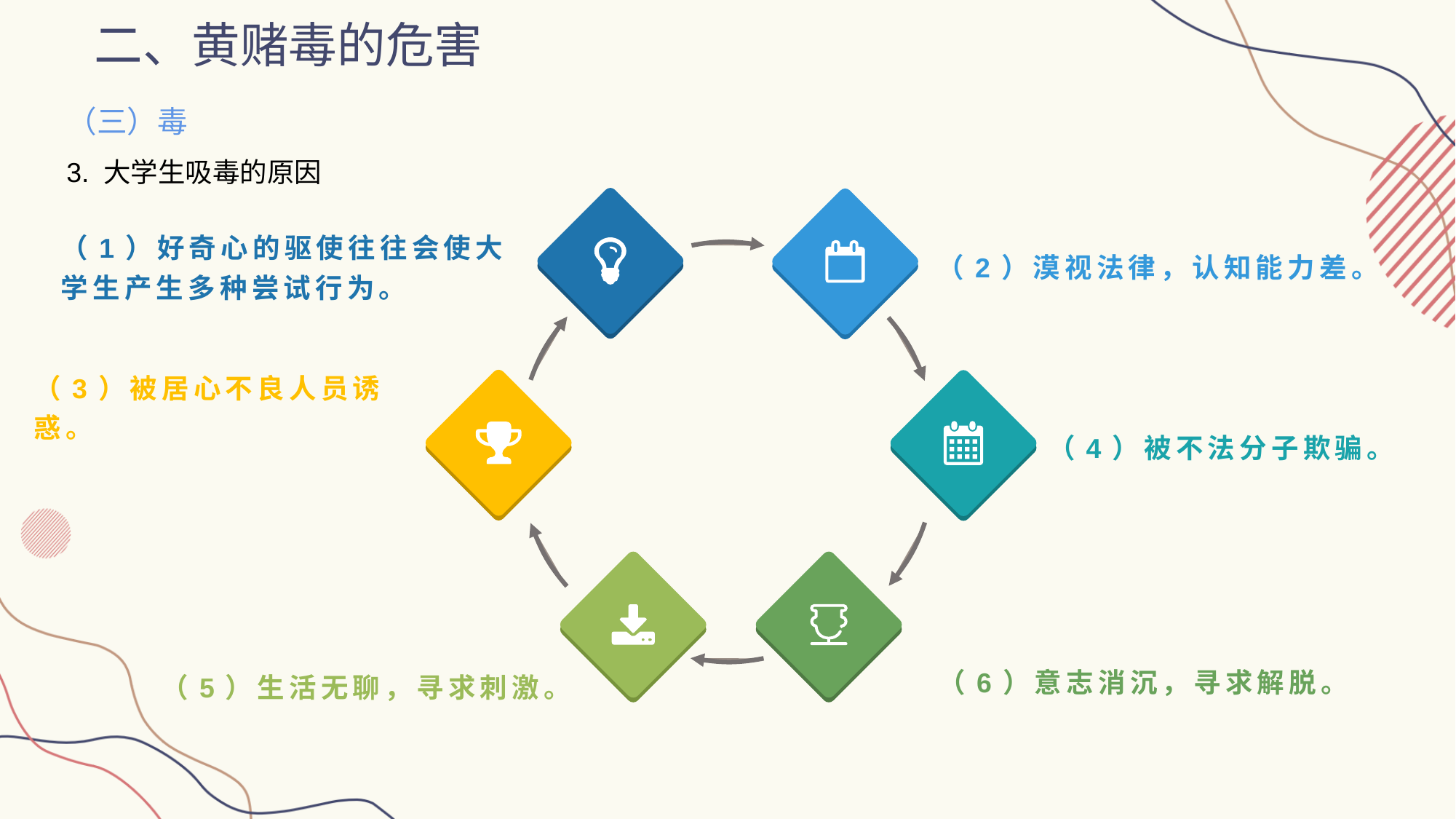

二、黄赌毒的危害
（三）毒
3. 大学生吸毒的原因

（2）漠视法律，认知能力差。
（1）好奇心的驱使往往会使大学生产生多种尝试行为。

（3）被居心不良人员诱惑。

（4）被不法分子欺骗。

（6）意志消沉，寻求解脱。
（5）生活无聊，寻求刺激。